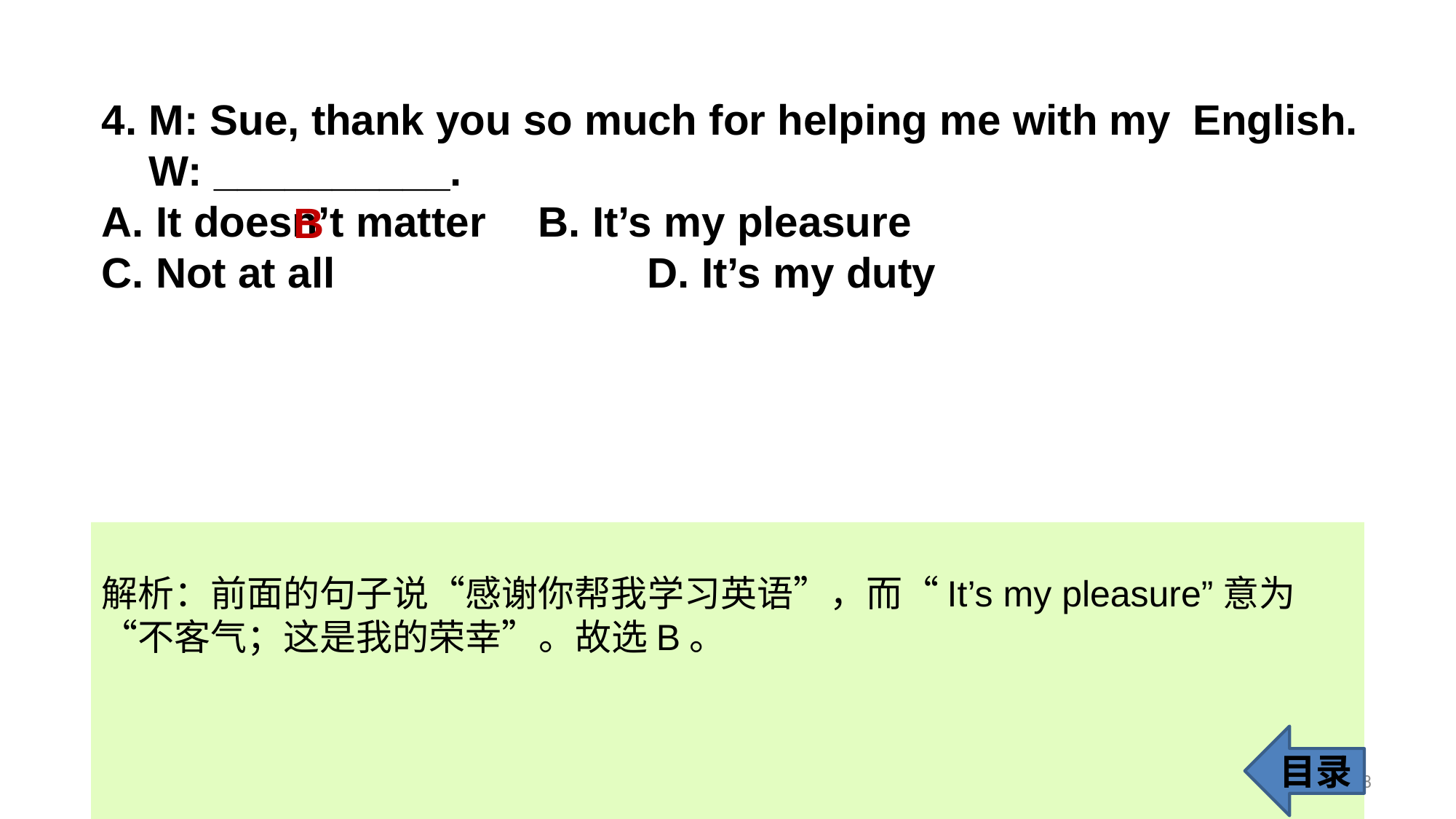

4. M: Sue, thank you so much for helping me with my 	English.
    W: __________.
A. It doesn’t matter 	B. It’s my pleasure
C. Not at all 			D. It’s my duty
B

解析：前面的句子说“感谢你帮我学习英语”，而“It’s my pleasure”意为“不客气；这是我的荣幸”。故选B。
目录
8